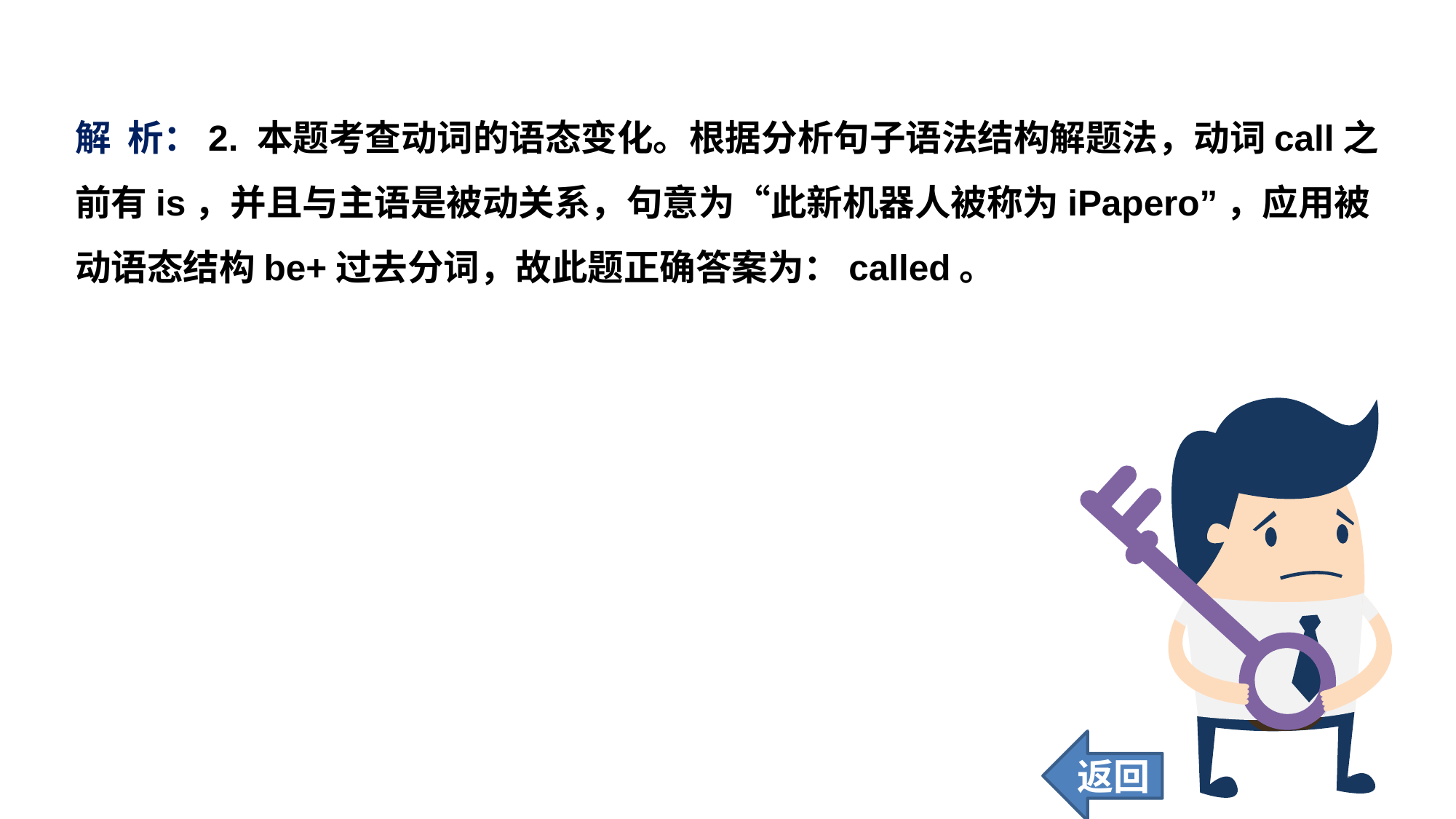

解  析：2. 本题考查动词的语态变化。根据分析句子语法结构解题法，动词call之前有is，并且与主语是被动关系，句意为“此新机器人被称为iPapero”，应用被动语态结构be+过去分词，故此题正确答案为：called。

返回
102